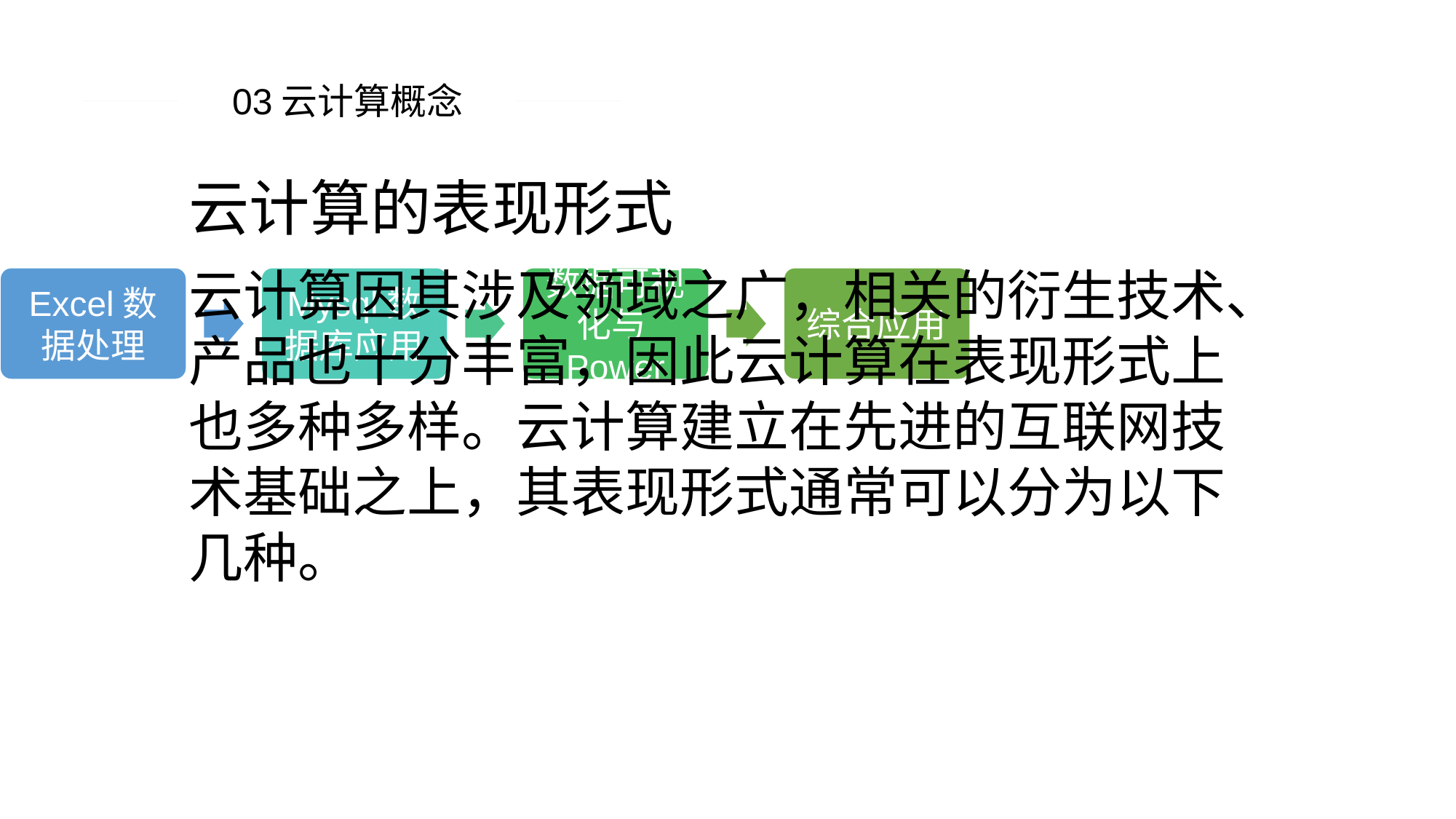

03云计算概念
Excel数据处理

Mysql数据库应用

数据可视化与Power

综合应用
云计算的表现形式
云计算因其涉及领域之广，相关的衍生技术、产品也十分丰富，因此云计算在表现形式上也多种多样。云计算建立在先进的互联网技术基础之上，其表现形式通常可以分为以下几种。

PPT模板 http://www.1ppt.com/moban/